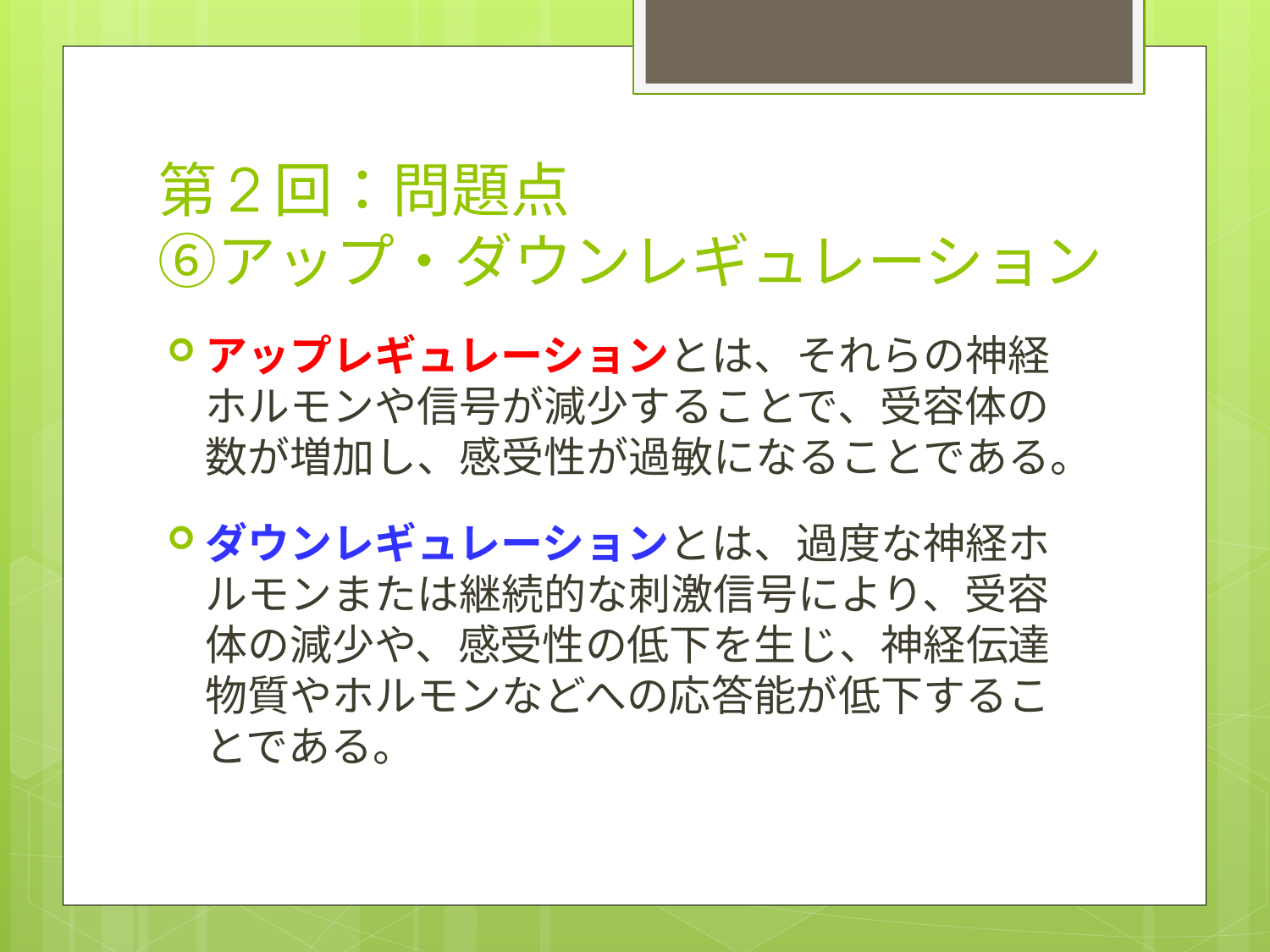

# 第2回：問題点 ⑥アップ・ダウンレギュレーション
アップレギュレーションとは、それらの神経ホルモンや信号が減少することで、受容体の数が増加し、感受性が過敏になることである。

ダウンレギュレーションとは、過度な神経ホルモンまたは継続的な刺激信号により、受容体の減少や、感受性の低下を生じ、神経伝達物質やホルモンなどへの応答能が低下することである。